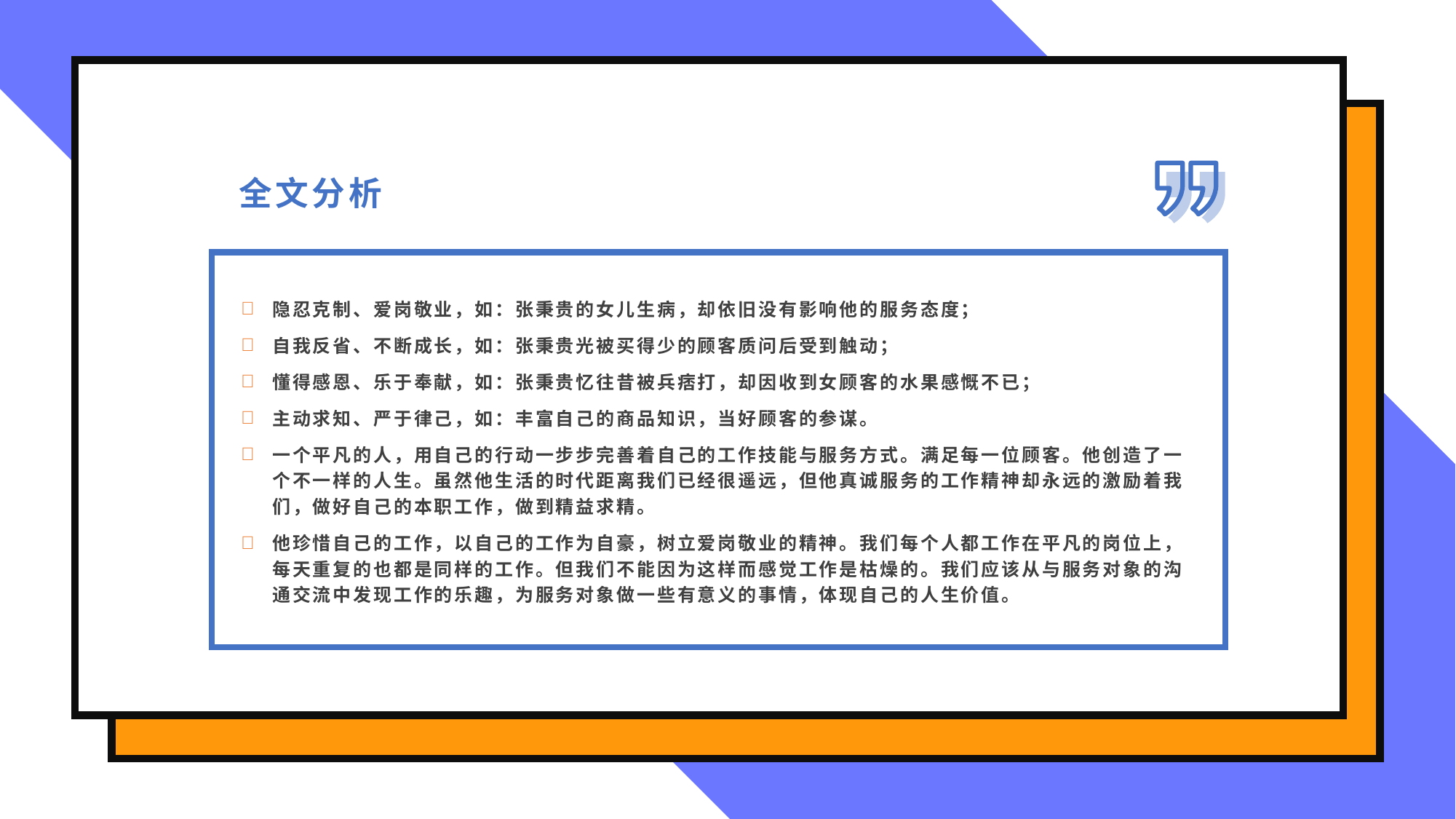

全文分析

隐忍克制、爱岗敬业，如：张秉贵的女儿生病，却依旧没有影响他的服务态度；
自我反省、不断成长，如：张秉贵光被买得少的顾客质问后受到触动；
懂得感恩、乐于奉献，如：张秉贵忆往昔被兵痞打，却因收到女顾客的水果感慨不已；
主动求知、严于律己，如：丰富自己的商品知识，当好顾客的参谋。
一个平凡的人，用自己的行动一步步完善着自己的工作技能与服务方式。满足每一位顾客。他创造了一个不一样的人生。虽然他生活的时代距离我们已经很遥远，但他真诚服务的工作精神却永远的激励着我们，做好自己的本职工作，做到精益求精。
他珍惜自己的工作，以自己的工作为自豪，树立爱岗敬业的精神。我们每个人都工作在平凡的岗位上，每天重复的也都是同样的工作。但我们不能因为这样而感觉工作是枯燥的。我们应该从与服务对象的沟通交流中发现工作的乐趣，为服务对象做一些有意义的事情，体现自己的人生价值。